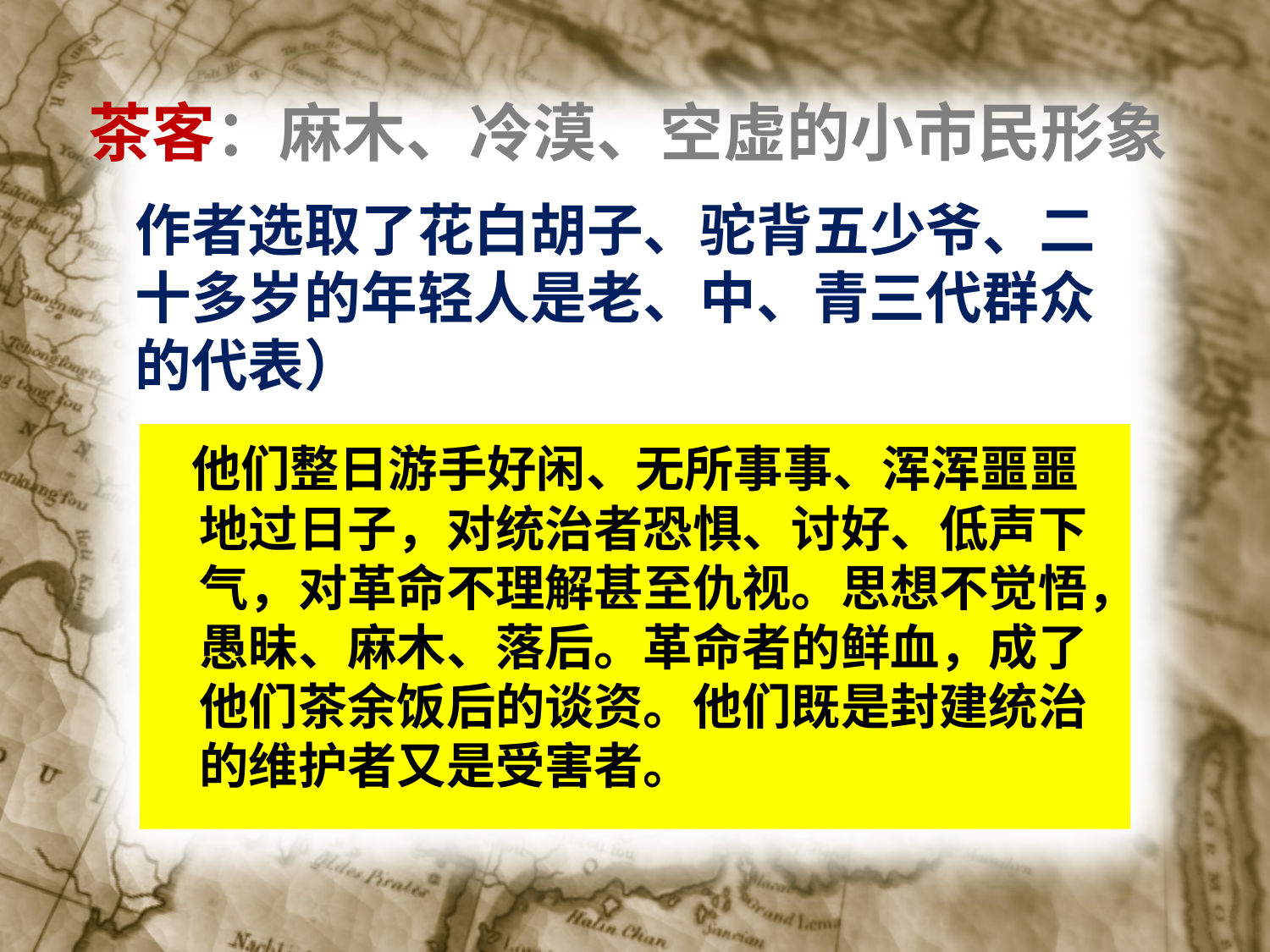

# 茶客：麻木、冷漠、空虚的小市民形象
作者选取了花白胡子、驼背五少爷、二十多岁的年轻人是老、中、青三代群众的代表）
  他们整日游手好闲、无所事事、浑浑噩噩地过日子，对统治者恐惧、讨好、低声下气，对革命不理解甚至仇视。思想不觉悟，愚昧、麻木、落后。革命者的鲜血，成了他们茶余饭后的谈资。他们既是封建统治的维护者又是受害者。